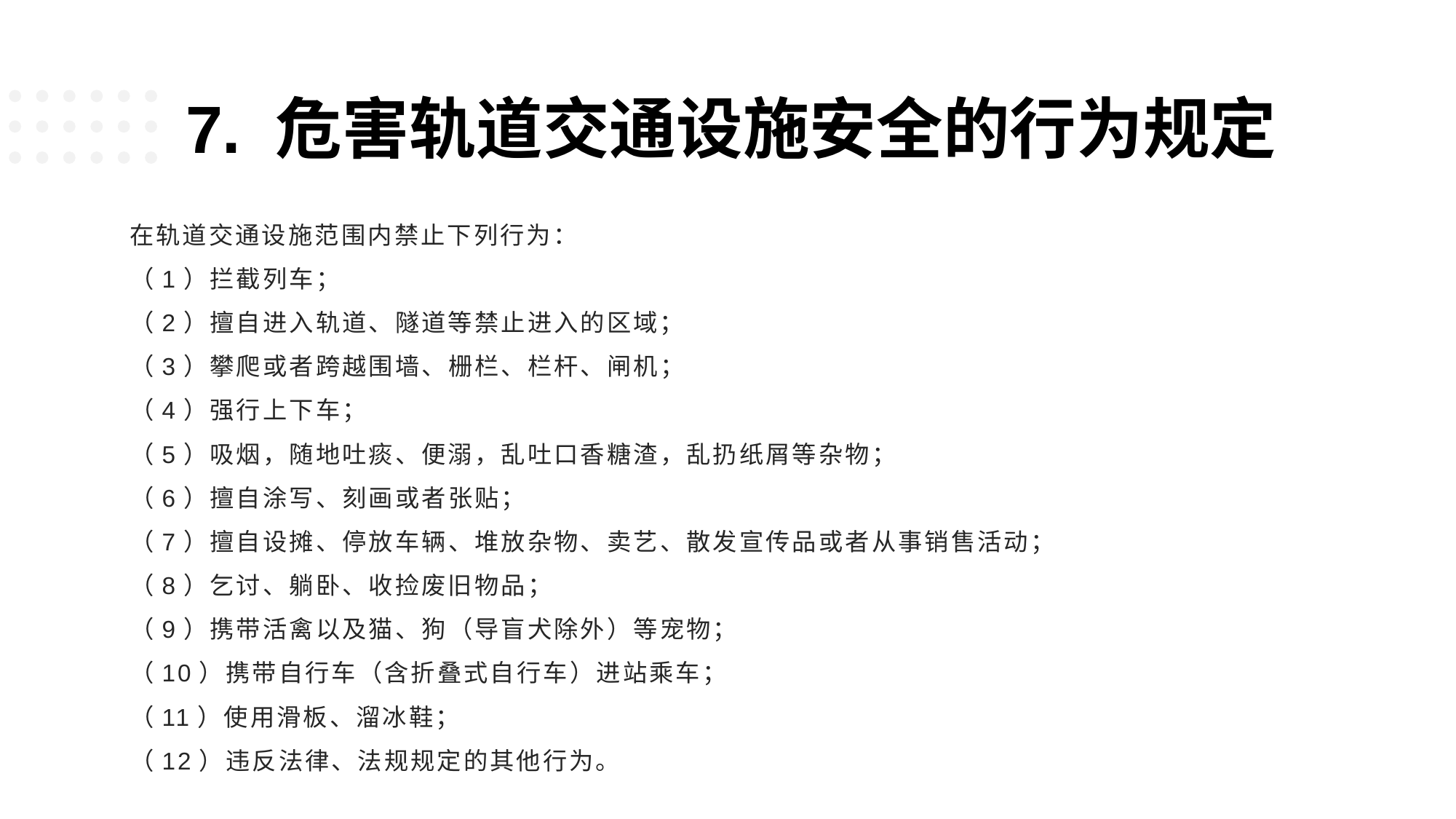

7. 危害轨道交通设施安全的行为规定

在轨道交通设施范围内禁止下列行为：
（1）拦截列车；
（2）擅自进入轨道、隧道等禁止进入的区域；
（3）攀爬或者跨越围墙、栅栏、栏杆、闸机；
（4）强行上下车；
（5）吸烟，随地吐痰、便溺，乱吐口香糖渣，乱扔纸屑等杂物；
（6）擅自涂写、刻画或者张贴；
（7）擅自设摊、停放车辆、堆放杂物、卖艺、散发宣传品或者从事销售活动；
（8）乞讨、躺卧、收捡废旧物品；
（9）携带活禽以及猫、狗（导盲犬除外）等宠物；
（10）携带自行车（含折叠式自行车）进站乘车；
（11）使用滑板、溜冰鞋；
（12）违反法律、法规规定的其他行为。